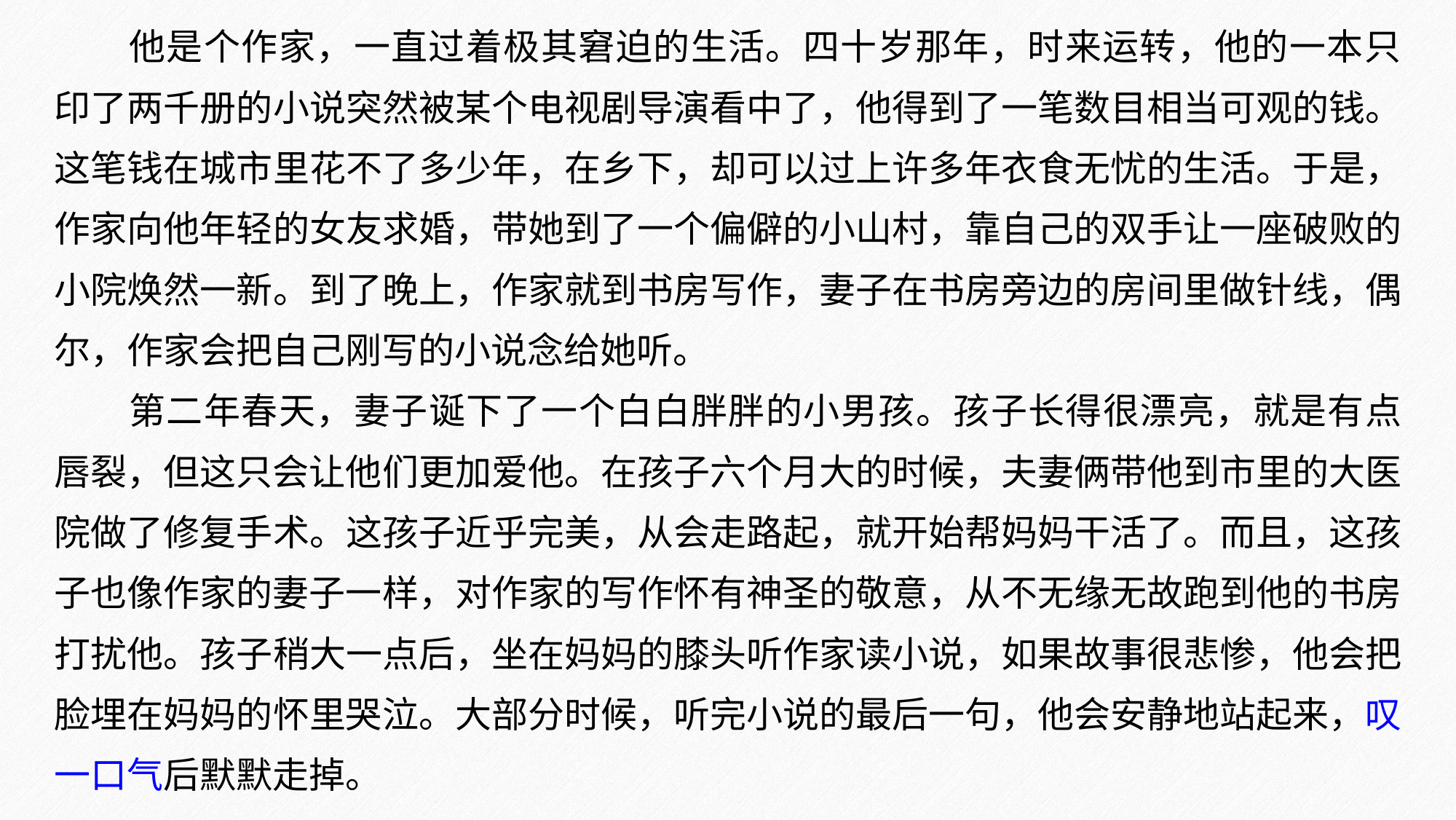

他是个作家，一直过着极其窘迫的生活。四十岁那年，时来运转，他的一本只印了两千册的小说突然被某个电视剧导演看中了，他得到了一笔数目相当可观的钱。这笔钱在城市里花不了多少年，在乡下，却可以过上许多年衣食无忧的生活。于是，作家向他年轻的女友求婚，带她到了一个偏僻的小山村，靠自己的双手让一座破败的小院焕然一新。到了晚上，作家就到书房写作，妻子在书房旁边的房间里做针线，偶尔，作家会把自己刚写的小说念给她听。
第二年春天，妻子诞下了一个白白胖胖的小男孩。孩子长得很漂亮，就是有点唇裂，但这只会让他们更加爱他。在孩子六个月大的时候，夫妻俩带他到市里的大医院做了修复手术。这孩子近乎完美，从会走路起，就开始帮妈妈干活了。而且，这孩子也像作家的妻子一样，对作家的写作怀有神圣的敬意，从不无缘无故跑到他的书房打扰他。孩子稍大一点后，坐在妈妈的膝头听作家读小说，如果故事很悲惨，他会把脸埋在妈妈的怀里哭泣。大部分时候，听完小说的最后一句，他会安静地站起来，叹一口气后默默走掉。